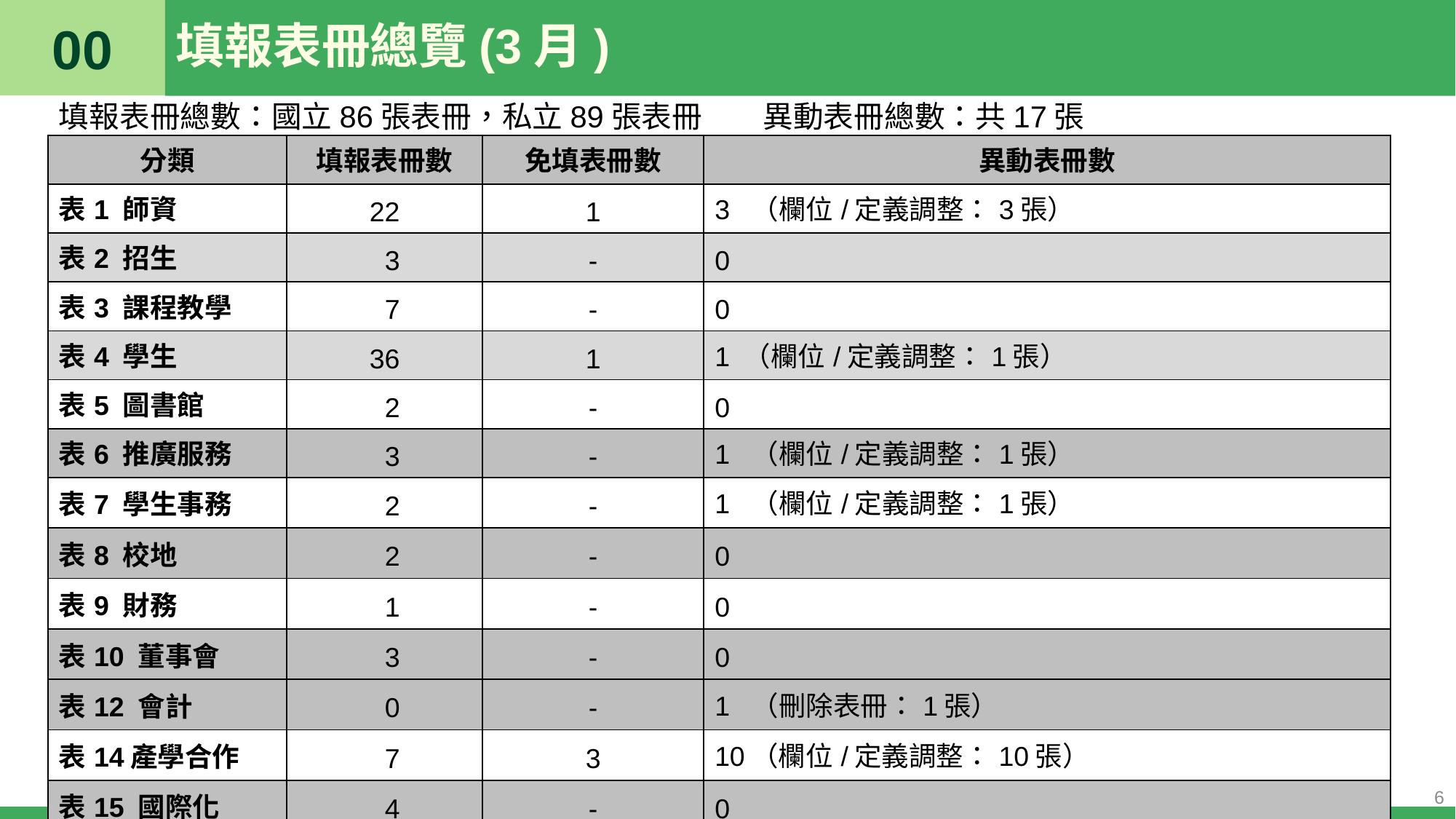

00
# 填報表冊總覽(3月)
填報表冊總數：國立86張表冊，私立89張表冊         異動表冊總數：共17張

| 分類 | 填報表冊數 | 免填表冊數 | 異動表冊數 |
| --- | --- | --- | --- |
| 表1 師資 | 22 | 1 | 3 （欄位/定義調整：3張） |
| 表2 招生 | 3 | - | 0 |
| 表3 課程教學 | 7 | - | 0 |
| 表4 學生 | 36 | 1 | 1 （欄位/定義調整：1張） |
| 表5 圖書館 | 2 | - | 0 |
| 表6 推廣服務 | 3 | - | 1 （欄位/定義調整：1張） |
| 表7 學生事務 | 2 | - | 1 （欄位/定義調整：1張） |
| 表8 校地 | 2 | - | 0 |
| 表9 財務 | 1 | - | 0 |
| 表10 董事會 | 3 | - | 0 |
| 表12 會計 | 0 | - | 1 （刪除表冊：1張） |
| 表14產學合作 | 7 | 3 | 10（欄位/定義調整：10張） |
| 表15 國際化 | 4 | - | 0 |
6